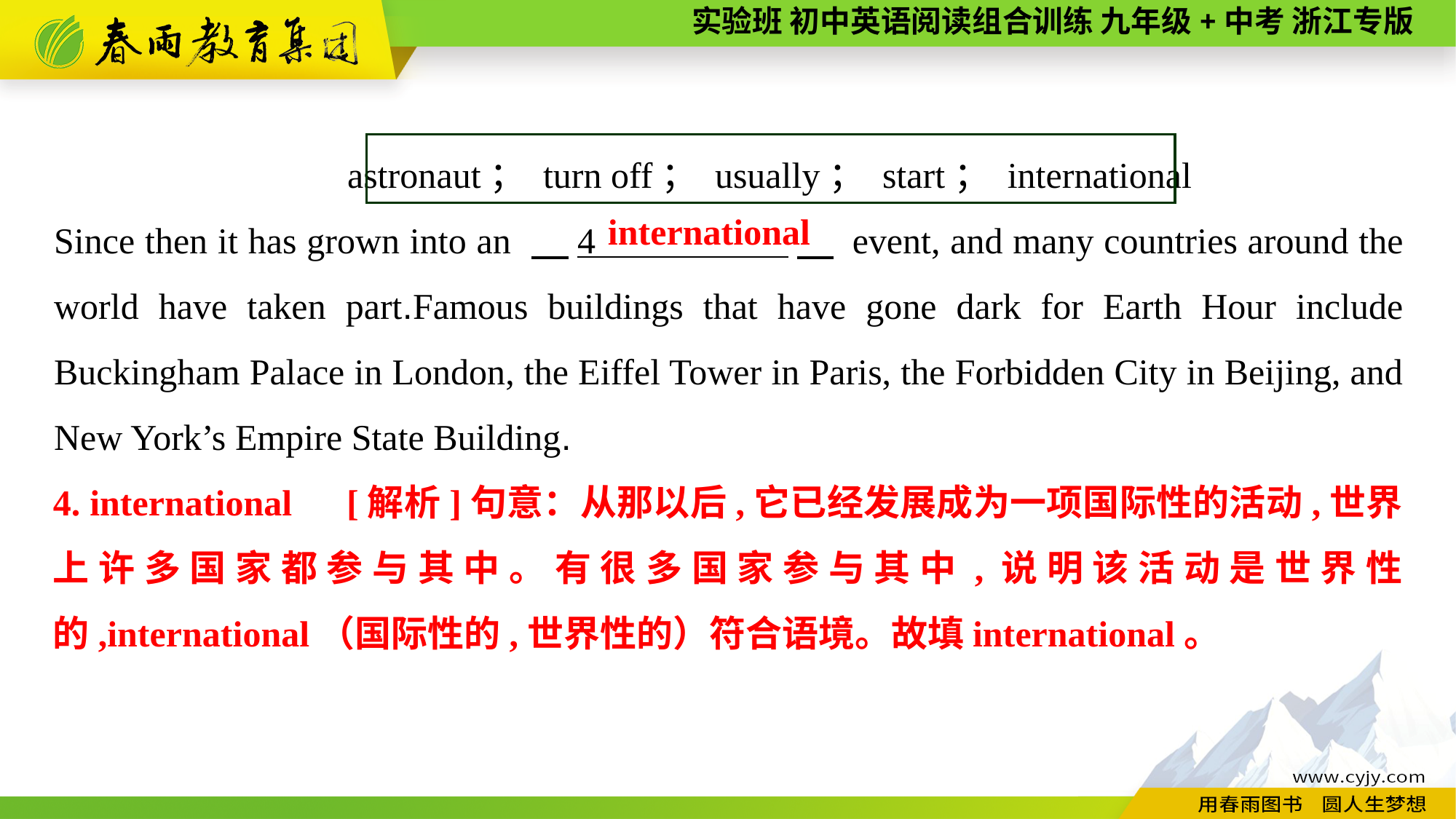

astronaut； turn off； usually； start； international
Since then it has grown into an 　4                   　 event, and many countries around the world have taken part.Famous buildings that have gone dark for Earth Hour include Buckingham Palace in London, the Eiffel Tower in Paris, the Forbidden City in Beijing, and New York’s Empire State Building.

 international
4. international　[解析]句意：从那以后,它已经发展成为一项国际性的活动,世界上许多国家都参与其中。有很多国家参与其中,说明该活动是世界性的,international（国际性的,世界性的）符合语境。故填international。